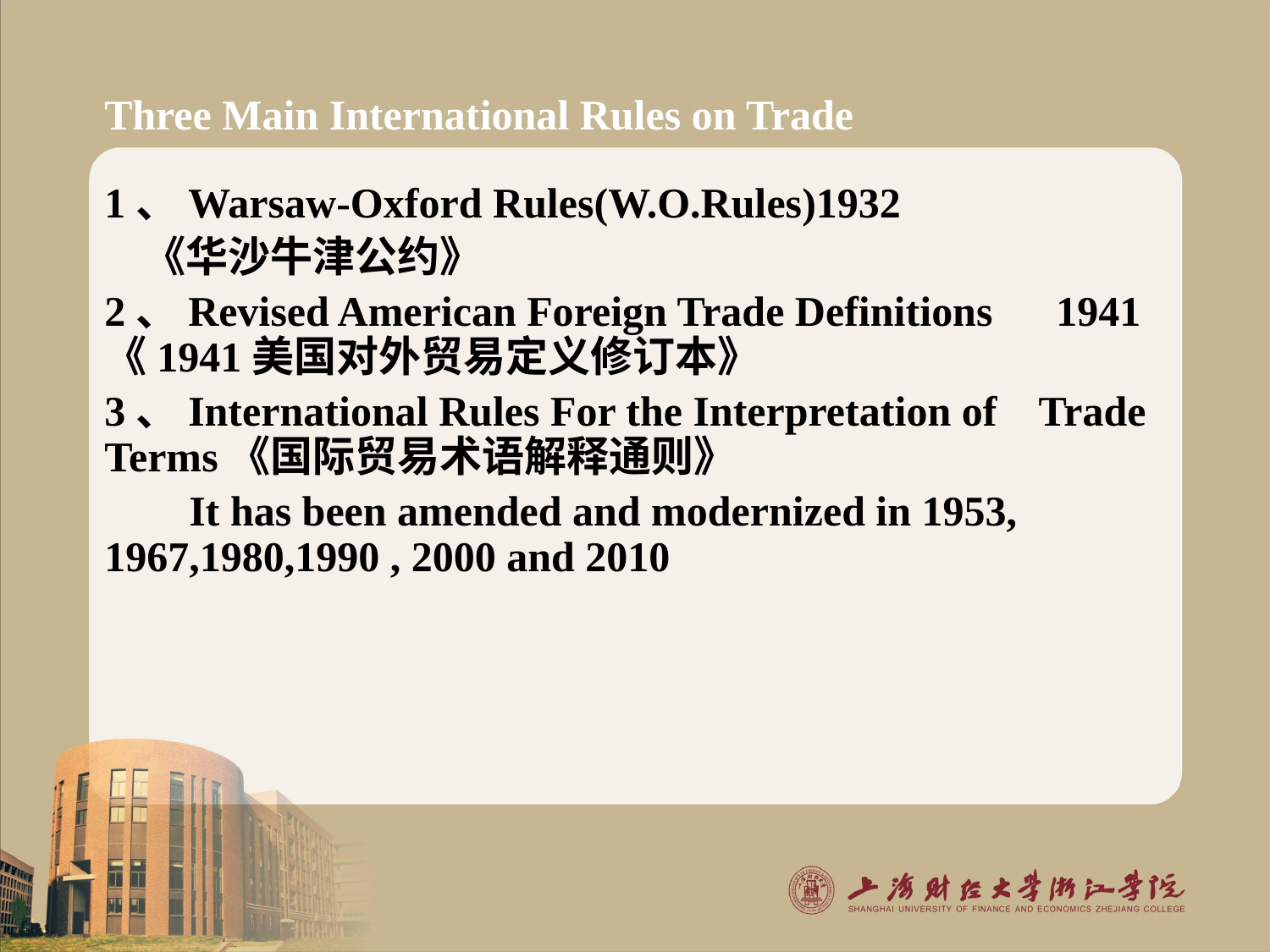

# Three Main International Rules on Trade
1、Warsaw-Oxford Rules(W.O.Rules)1932
   《华沙牛津公约》
2、Revised American Foreign Trade Definitions      1941     《1941美国对外贸易定义修订本》
3、International Rules For the Interpretation of    Trade Terms《国际贸易术语解释通则》
        It has been amended and modernized in 1953, 1967,1980,1990 , 2000 and 2010